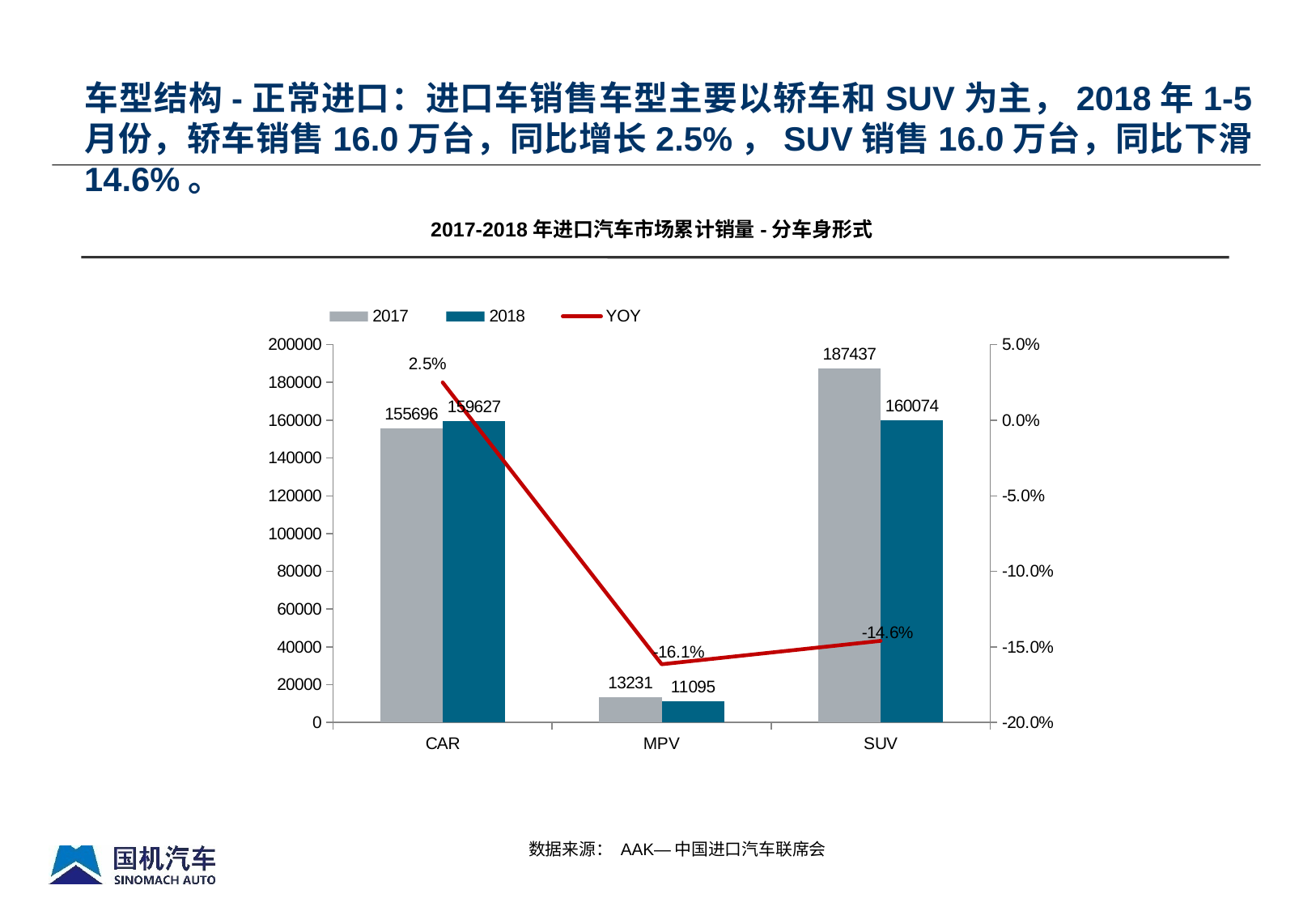

车型结构-正常进口：进口车销售车型主要以轿车和SUV为主，2018年1-5月份，轿车销售16.0万台，同比增长2.5%，SUV销售16.0万台，同比下滑14.6%。
2017-2018年进口汽车市场累计销量-分车身形式

### Chart

| Category | 2017 | 2018 | YOY |
|---|---|---|---|
| CAR | 155696.0 | 159627.0 | 0.025 |
| MPV | 13231.0 | 11095.0 | -0.161439044667826 |
| SUV | 187437.0 | 160074.0 | -0.145985050977129 |
数据来源： AAK—中国进口汽车联席会